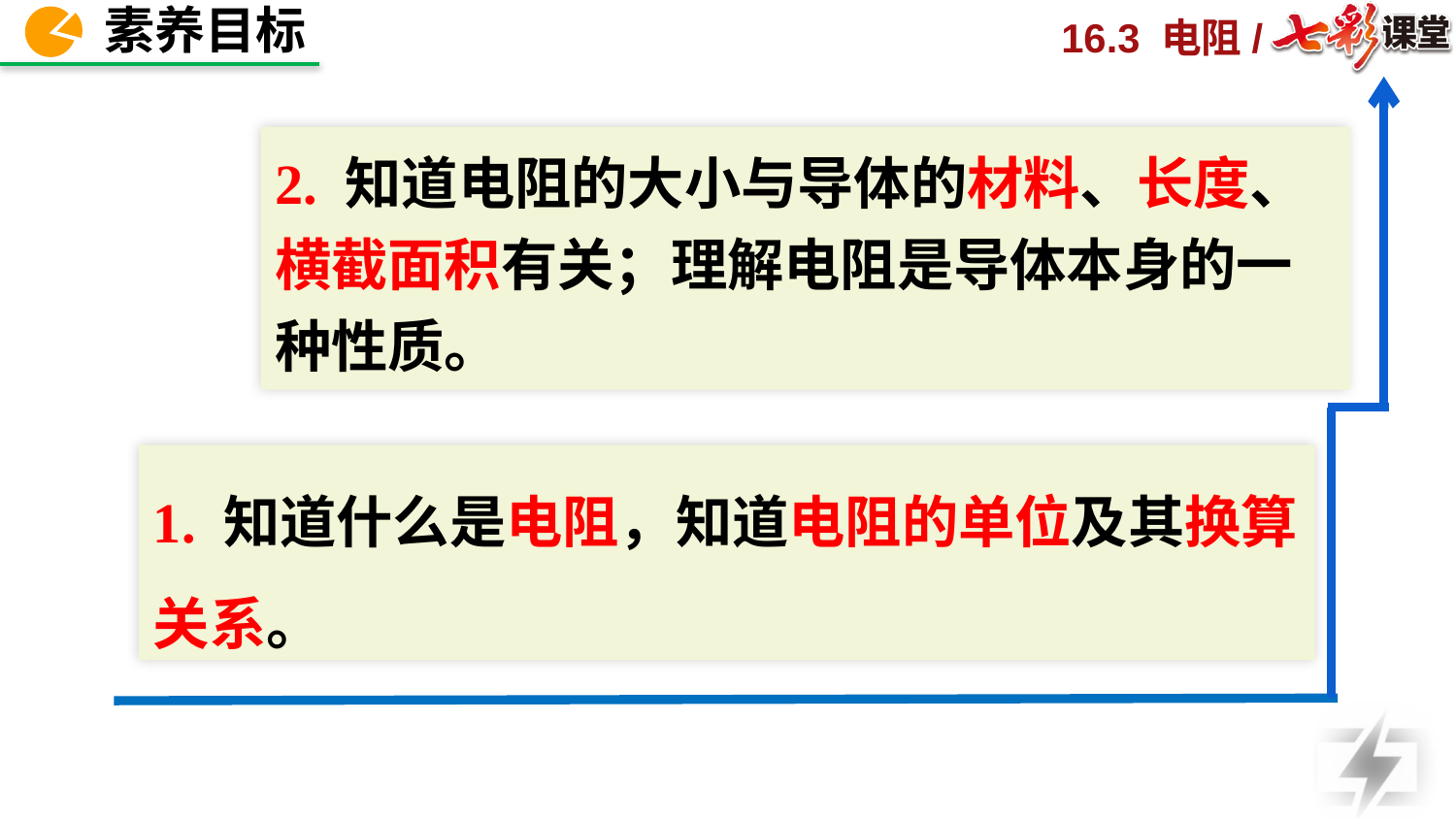

2. 知道电阻的大小与导体的材料、长度、横截面积有关；理解电阻是导体本身的一种性质。
1. 知道什么是电阻，知道电阻的单位及其换算关系。